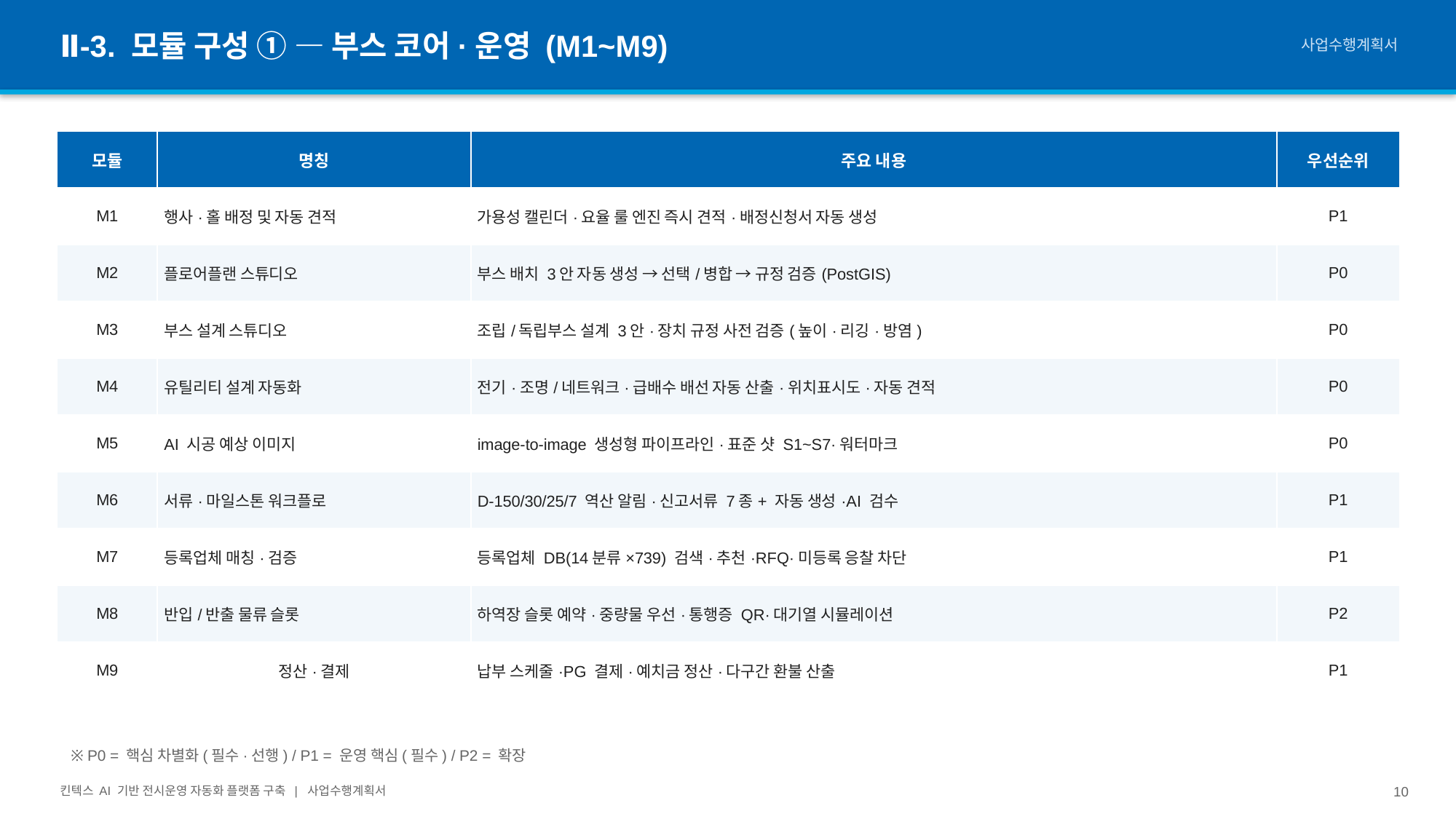

Ⅱ-3. 모듈 구성 ① — 부스 코어·운영 (M1~M9)
사업수행계획서

| 모듈 | 명칭 | 주요 내용 | 우선순위 |
| --- | --- | --- | --- |
| M1 | 행사·홀 배정 및 자동 견적 | 가용성 캘린더·요율 룰 엔진 즉시 견적·배정신청서 자동 생성 | P1 |
| M2 | 플로어플랜 스튜디오 | 부스 배치 3안 자동 생성 → 선택/병합 → 규정 검증(PostGIS) | P0 |
| M3 | 부스 설계 스튜디오 | 조립/독립부스 설계 3안·장치 규정 사전 검증(높이·리깅·방염) | P0 |
| M4 | 유틸리티 설계 자동화 | 전기·조명/네트워크·급배수 배선 자동 산출·위치표시도·자동 견적 | P0 |
| M5 | AI 시공 예상 이미지 | image-to-image 생성형 파이프라인·표준 샷 S1~S7·워터마크 | P0 |
| M6 | 서류·마일스톤 워크플로 | D-150/30/25/7 역산 알림·신고서류 7종+ 자동 생성·AI 검수 | P1 |
| M7 | 등록업체 매칭·검증 | 등록업체 DB(14분류×739) 검색·추천·RFQ·미등록 응찰 차단 | P1 |
| M8 | 반입/반출 물류 슬롯 | 하역장 슬롯 예약·중량물 우선·통행증 QR·대기열 시뮬레이션 | P2 |
| M9 | 정산·결제 | 납부 스케줄·PG 결제·예치금 정산·다구간 환불 산출 | P1 |
※ P0 = 핵심 차별화(필수·선행) / P1 = 운영 핵심(필수) / P2 = 확장
킨텍스 AI 기반 전시운영 자동화 플랫폼 구축  |  사업수행계획서
10